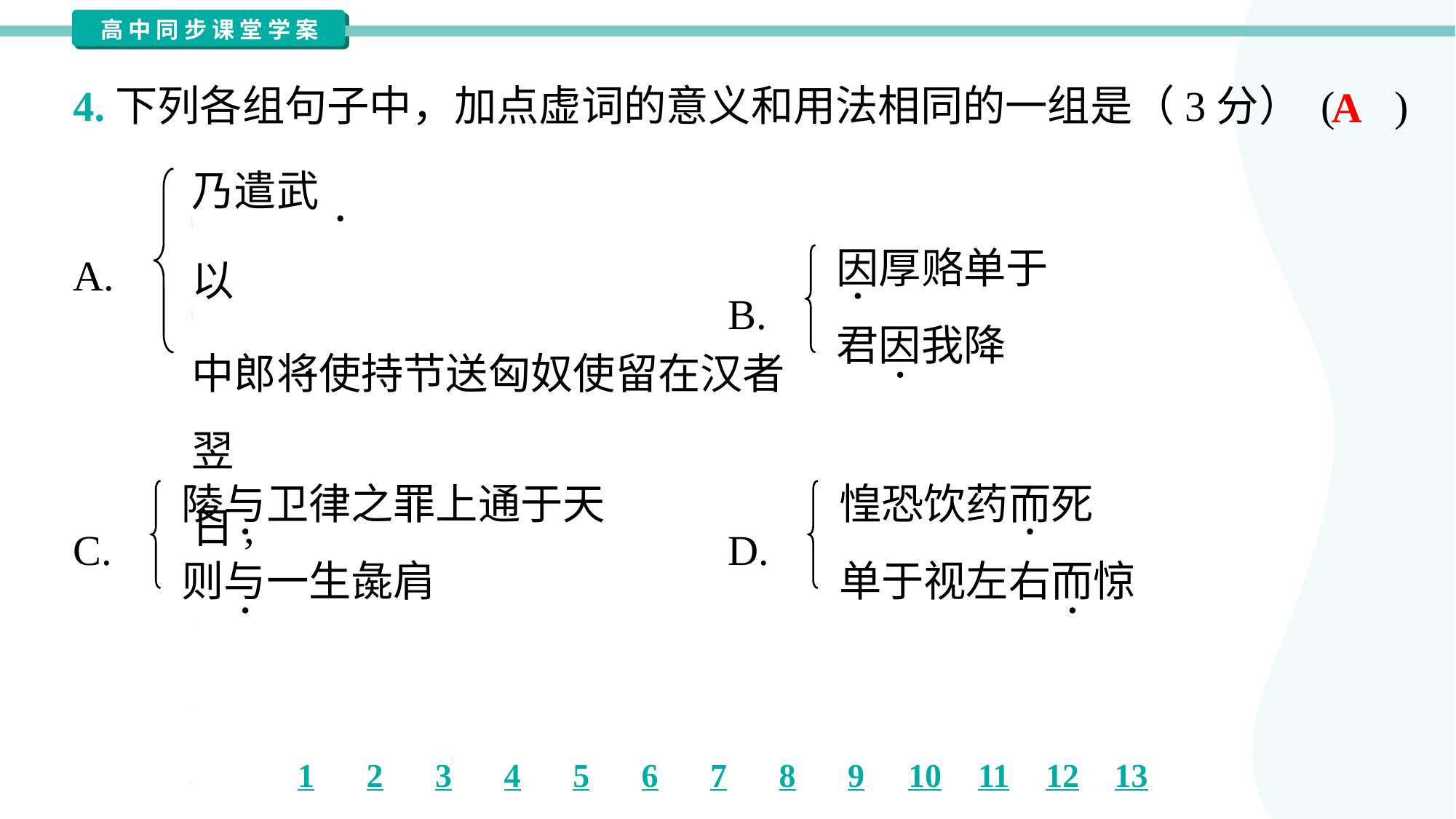

4.下列各组句子中，加点虚词的意义和用法相同的一组是（3分） (     )
A
乃遣武<zzd>以</zzd>中郎将使持节送匈奴使留在汉者
翌日,<zzd>以</zzd>资政殿学士行

因厚赂单于
君因我降

A.

B.

陵与卫律之罪上通于天
则与一生彘肩
惶恐饮药而死
单于视左右而惊

C.

D.